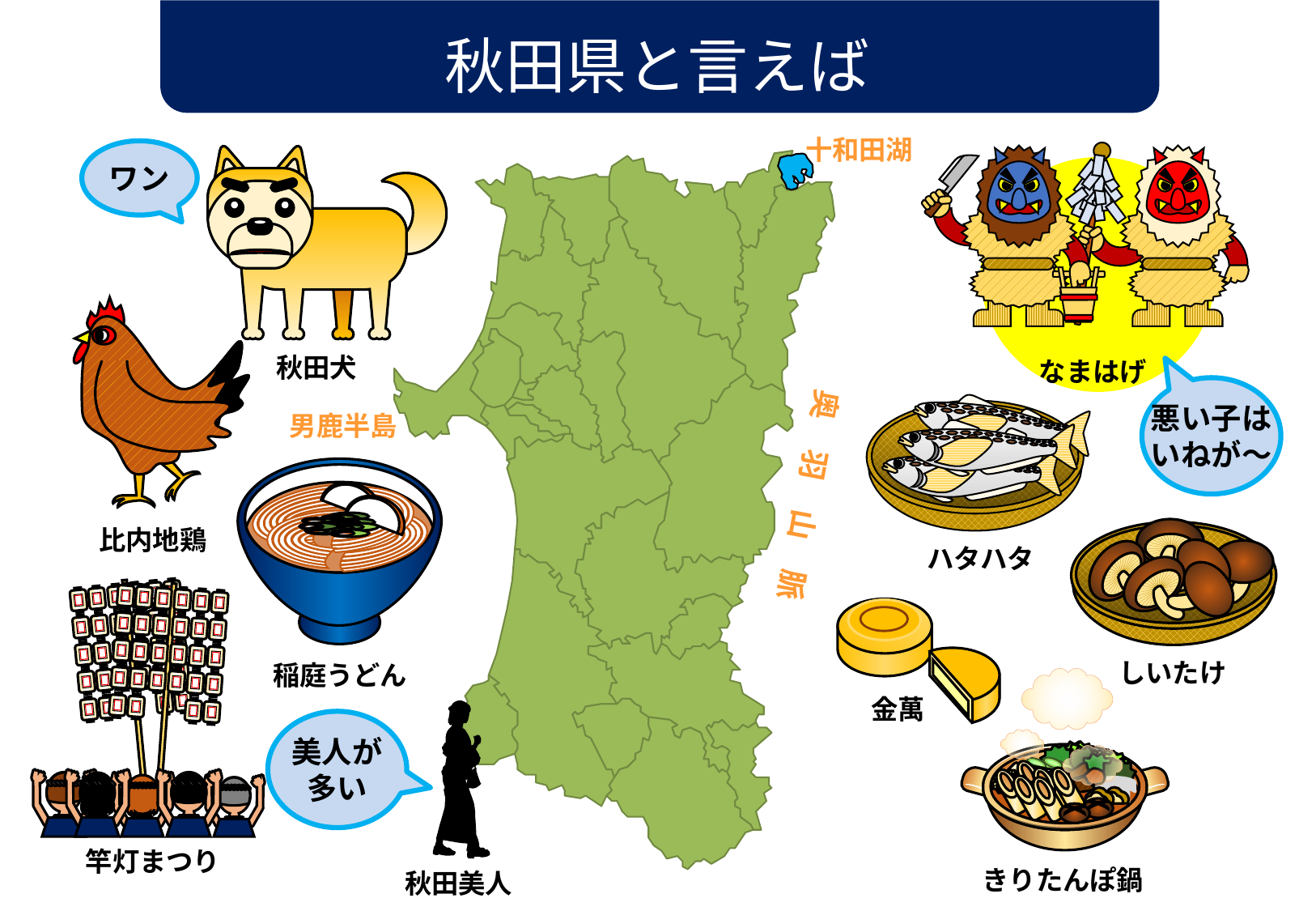

秋田県と言えば
十和田湖
ワン

秋田犬
なまはげ
奥　羽　山　脈
悪い子は
いねが～

男鹿半島

比内地鶏

ハタハタ

しいたけ
稲庭うどん

金萬

美人が
多い
竿灯まつり
きりたんぽ鍋
秋田美人